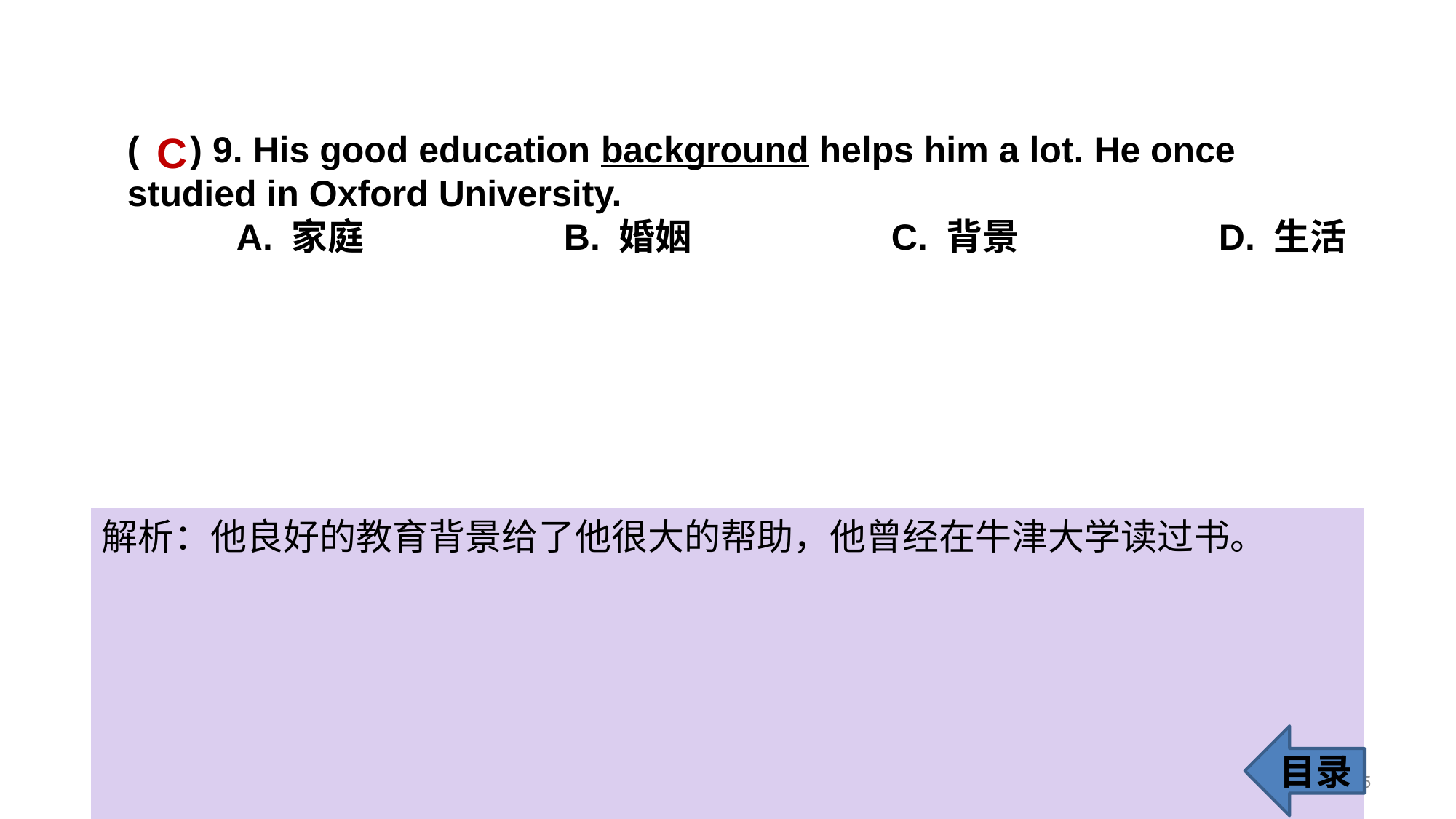

C
(     ) 9. His good education background helps him a lot. He once 	studied in Oxford University.
	A. 家庭 		B. 婚姻 		C. 背景 		D. 生活
解析：他良好的教育背景给了他很大的帮助，他曾经在牛津大学读过书。

目录
15